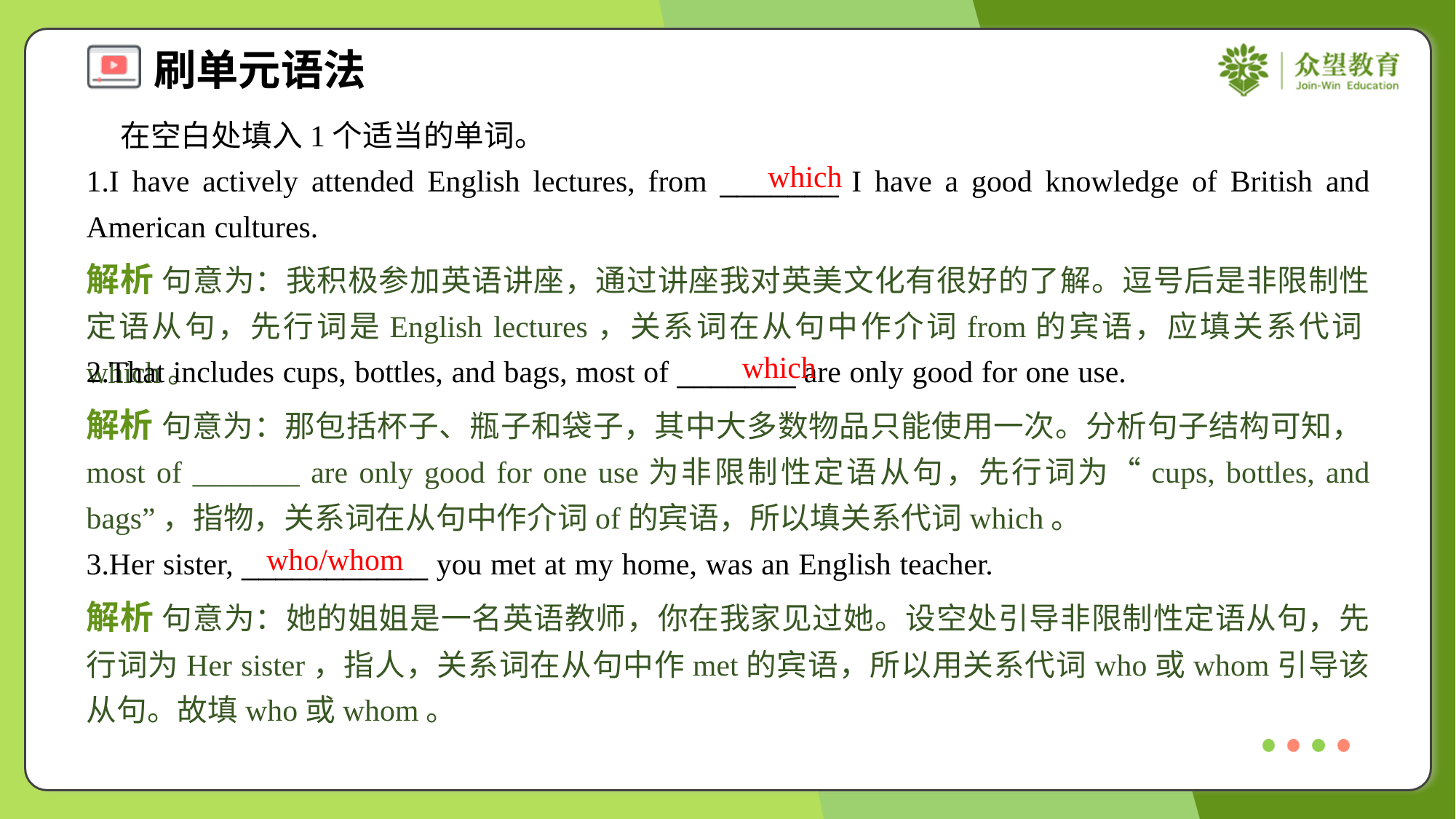

在空白处填入1个适当的单词。
1.I have actively attended English lectures, from _______ I have a good knowledge of British and American cultures.
which
解析 句意为：我积极参加英语讲座，通过讲座我对英美文化有很好的了解。逗号后是非限制性定语从句，先行词是English lectures，关系词在从句中作介词from的宾语，应填关系代词which。
which
2.That includes cups, bottles, and bags, most of _______ are only good for one use.
解析 句意为：那包括杯子、瓶子和袋子，其中大多数物品只能使用一次。分析句子结构可知，most of _______ are only good for one use为非限制性定语从句，先行词为“cups, bottles, and bags”，指物，关系词在从句中作介词of的宾语，所以填关系代词which。
who/whom
3.Her sister, ___________ you met at my home, was an English teacher.
解析 句意为：她的姐姐是一名英语教师，你在我家见过她。设空处引导非限制性定语从句，先行词为Her sister，指人，关系词在从句中作met的宾语，所以用关系代词who或whom引导该从句。故填who或whom。